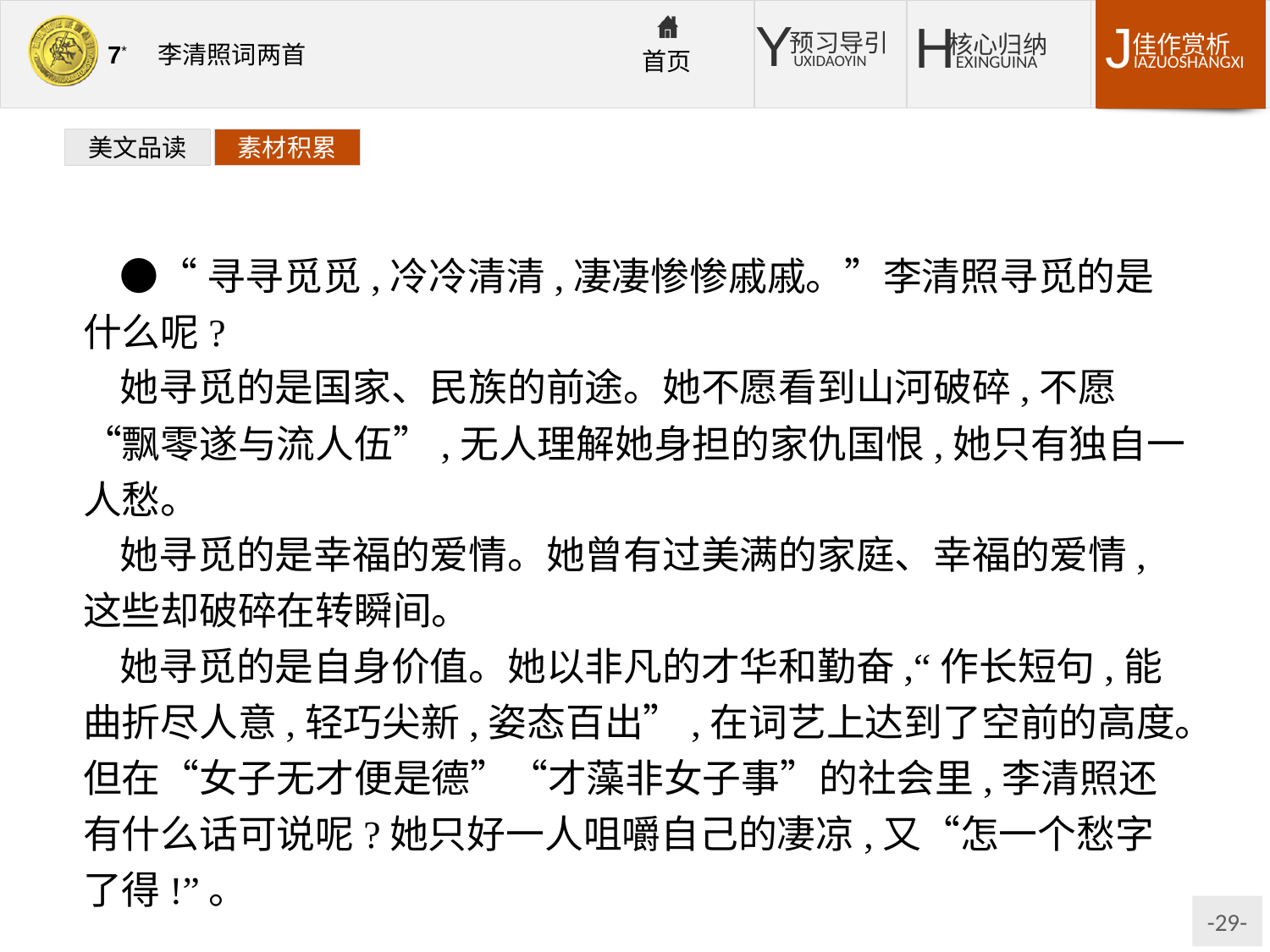

美文品读
素材积累
●“寻寻觅觅,冷冷清清,凄凄惨惨戚戚。”李清照寻觅的是什么呢?
她寻觅的是国家、民族的前途。她不愿看到山河破碎,不愿“飘零遂与流人伍”,无人理解她身担的家仇国恨,她只有独自一人愁。
她寻觅的是幸福的爱情。她曾有过美满的家庭、幸福的爱情,这些却破碎在转瞬间。
她寻觅的是自身价值。她以非凡的才华和勤奋,“作长短句,能曲折尽人意,轻巧尖新,姿态百出”,在词艺上达到了空前的高度。但在“女子无才便是德”“才藻非女子事”的社会里,李清照还有什么话可说呢?她只好一人咀嚼自己的凄凉,又“怎一个愁字了得!”。